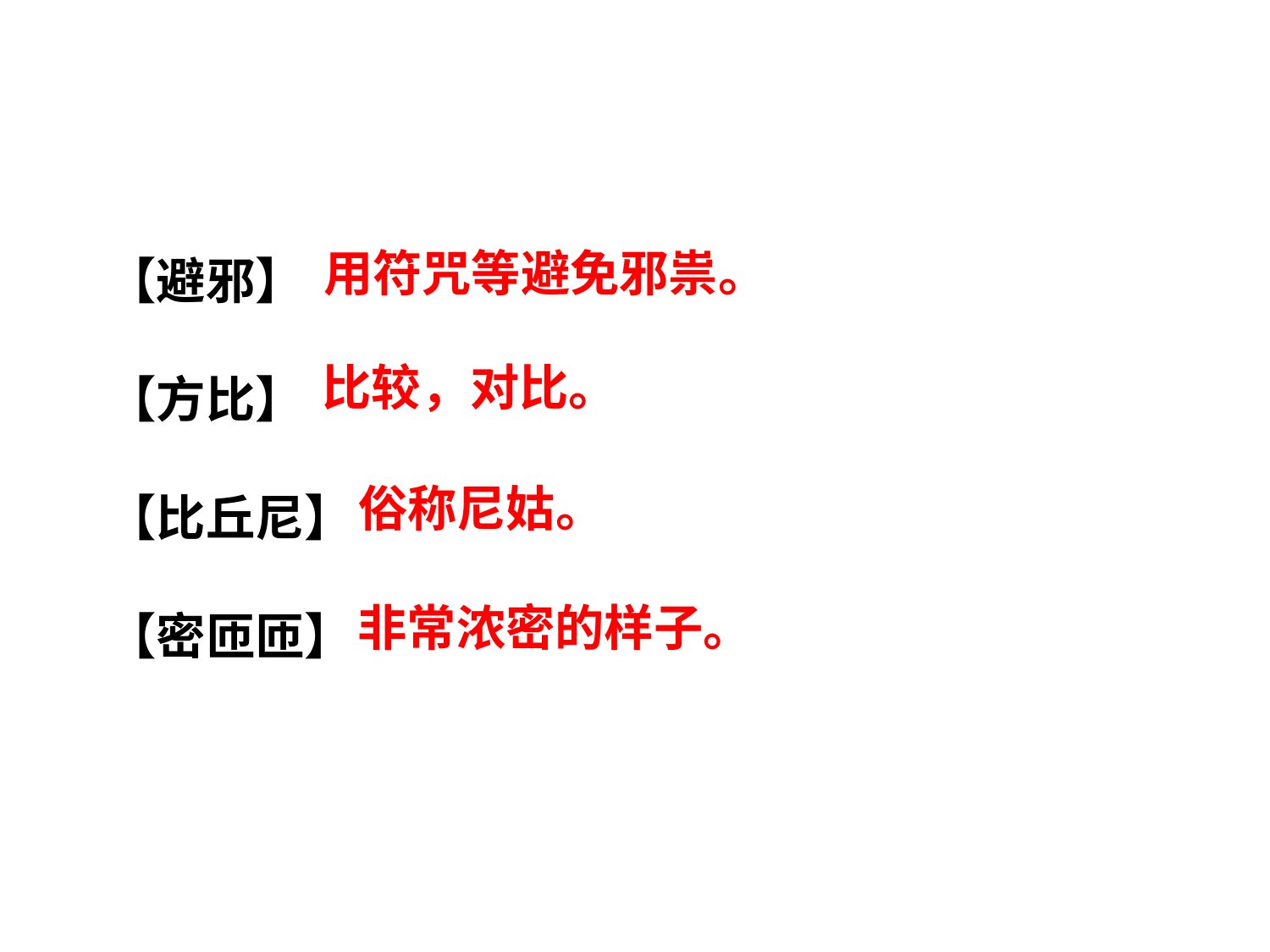

【避邪】
【方比】
【比丘尼】
【密匝匝】
用符咒等避免邪祟。
比较，对比。
俗称尼姑。
非常浓密的样子。